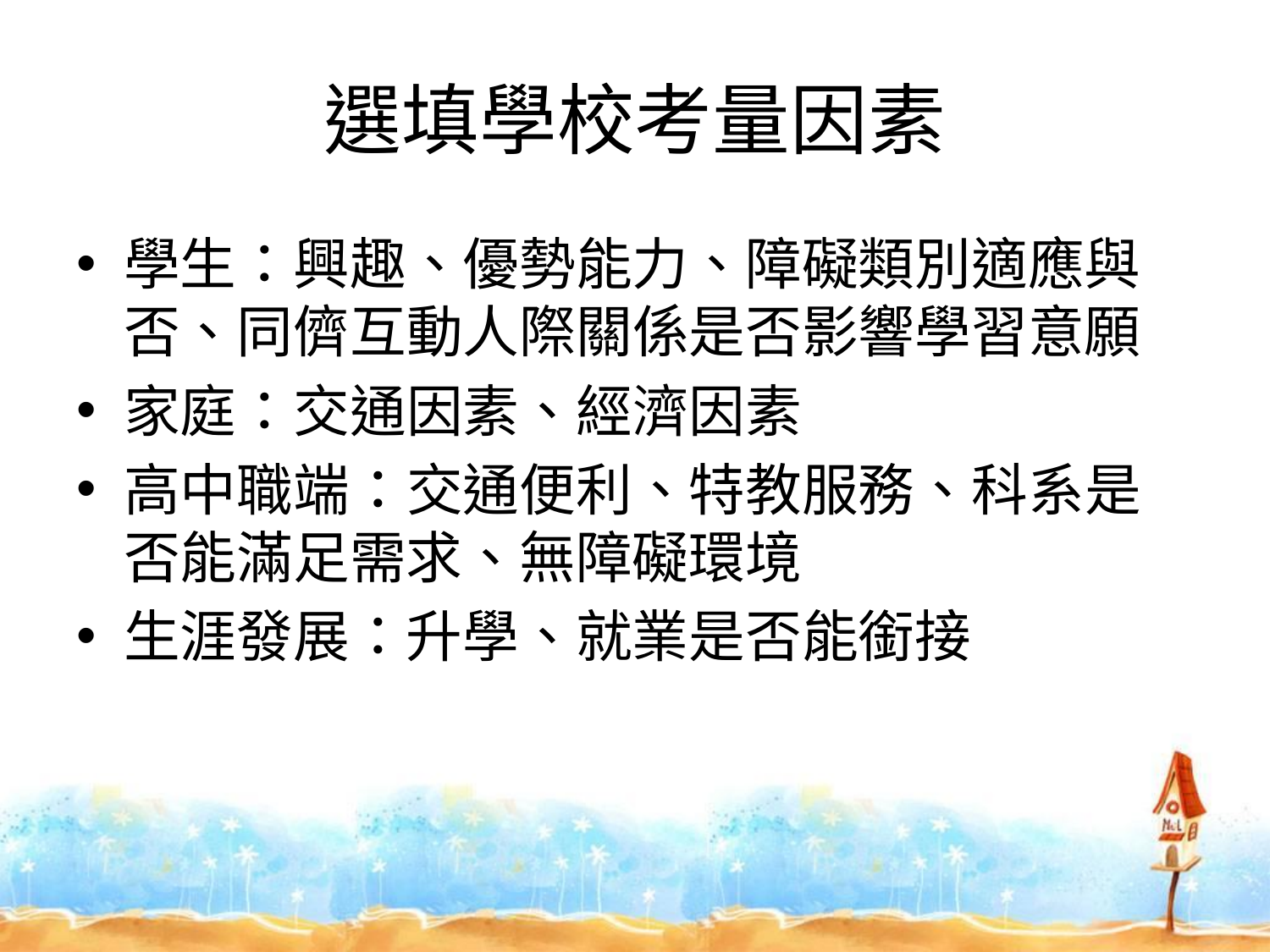

# 選填學校考量因素
學生：興趣、優勢能力、障礙類別適應與否、同儕互動人際關係是否影響學習意願
家庭：交通因素、經濟因素
高中職端：交通便利、特教服務、科系是否能滿足需求、無障礙環境
生涯發展：升學、就業是否能銜接